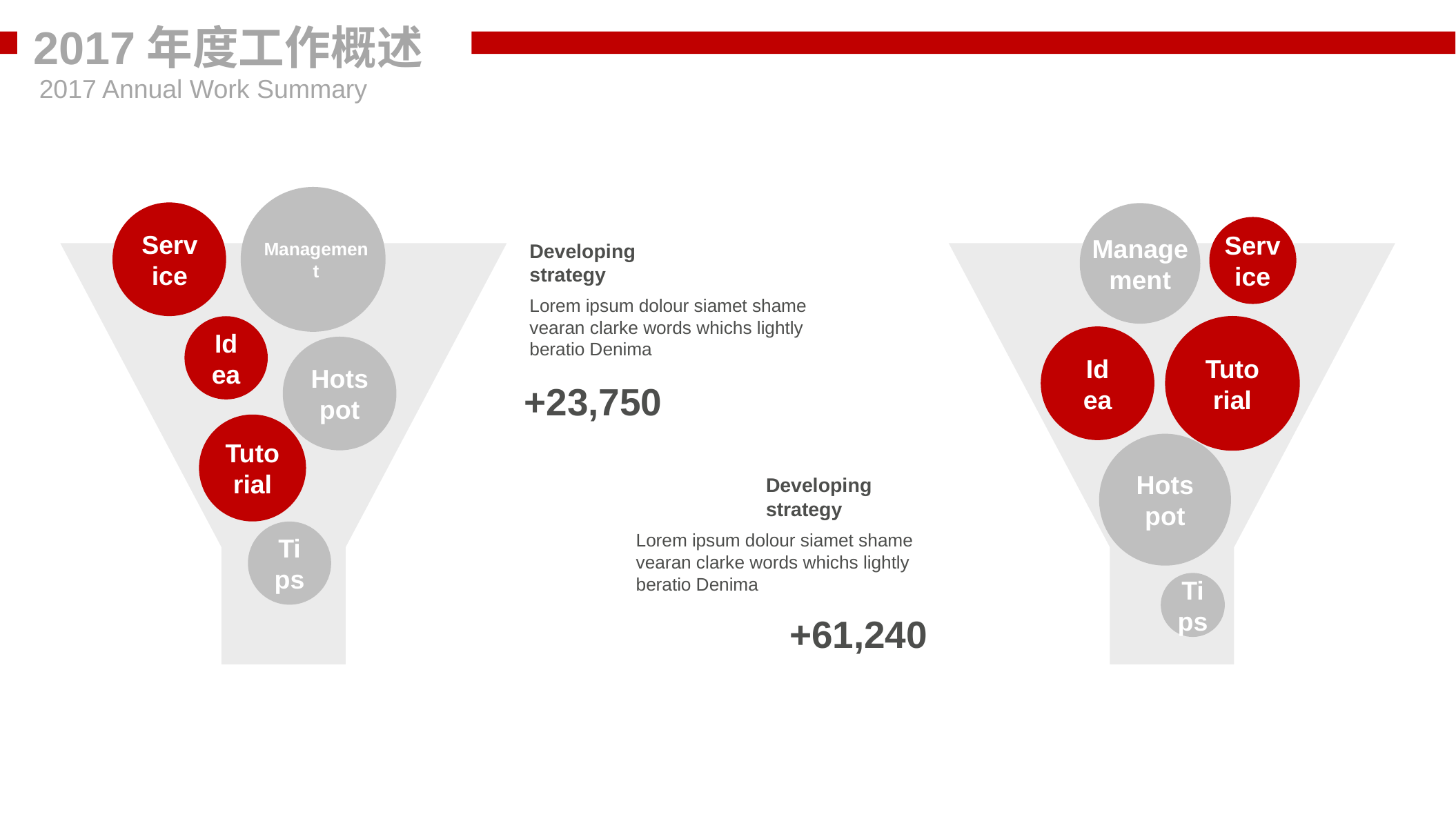

2017年度工作概述

2017 Annual Work Summary

Developing strategy
Management
Service
Service
Management
Lorem ipsum dolour siamet shame vearan clarke words whichs lightly beratio Denima

Idea
Idea
Tutorial
+23,750
Hotspot

Tutorial
Developing strategy
Hotspot
Lorem ipsum dolour siamet shame vearan clarke words whichs lightly beratio Denima

Tips

Tips
+61,240